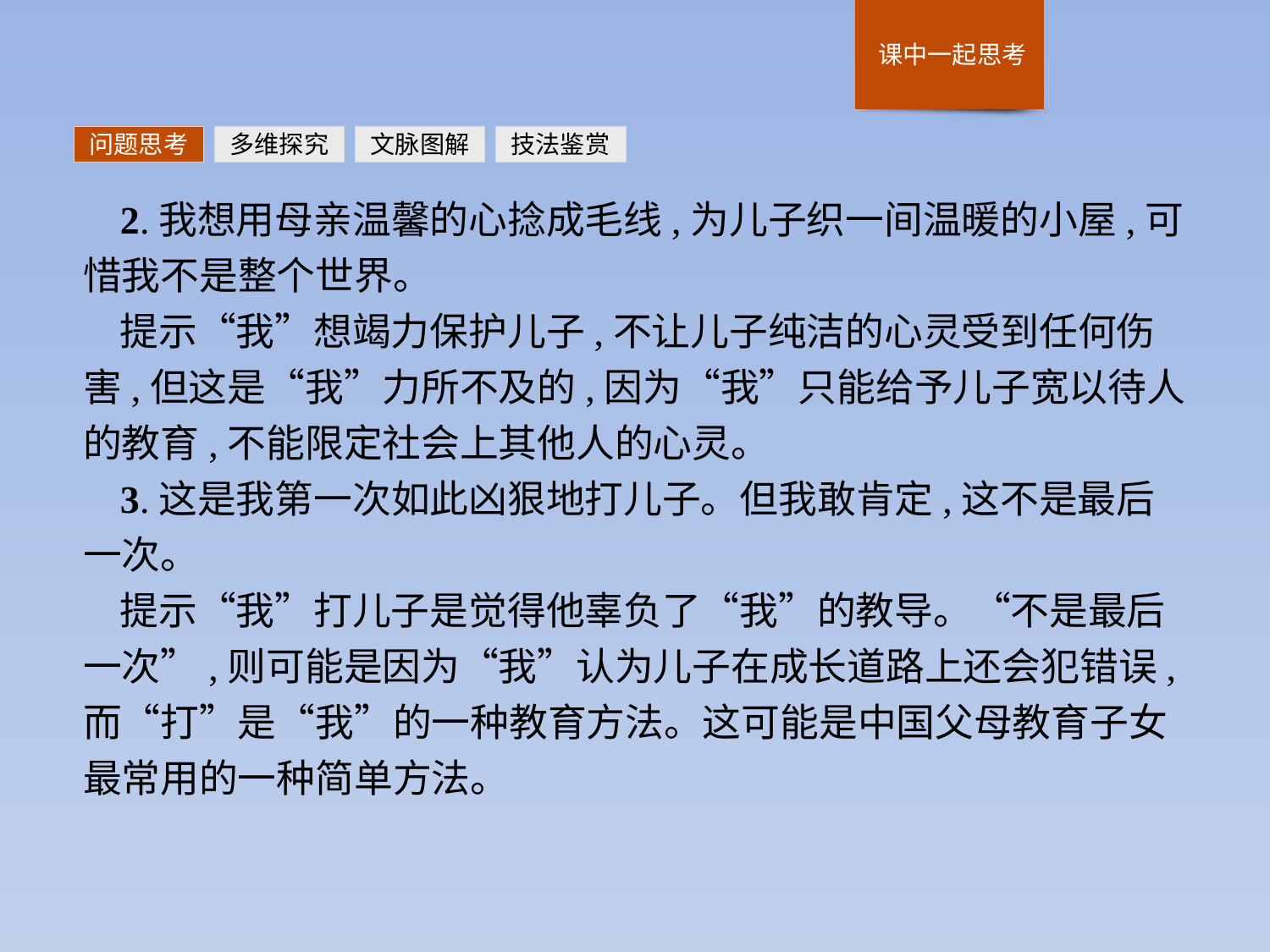

问题思考
多维探究
文脉图解
技法鉴赏
2.我想用母亲温馨的心捻成毛线,为儿子织一间温暖的小屋,可惜我不是整个世界。
提示“我”想竭力保护儿子,不让儿子纯洁的心灵受到任何伤害,但这是“我”力所不及的,因为“我”只能给予儿子宽以待人的教育,不能限定社会上其他人的心灵。
3.这是我第一次如此凶狠地打儿子。但我敢肯定,这不是最后一次。
提示“我”打儿子是觉得他辜负了“我”的教导。“不是最后一次”,则可能是因为“我”认为儿子在成长道路上还会犯错误,而“打”是“我”的一种教育方法。这可能是中国父母教育子女最常用的一种简单方法。